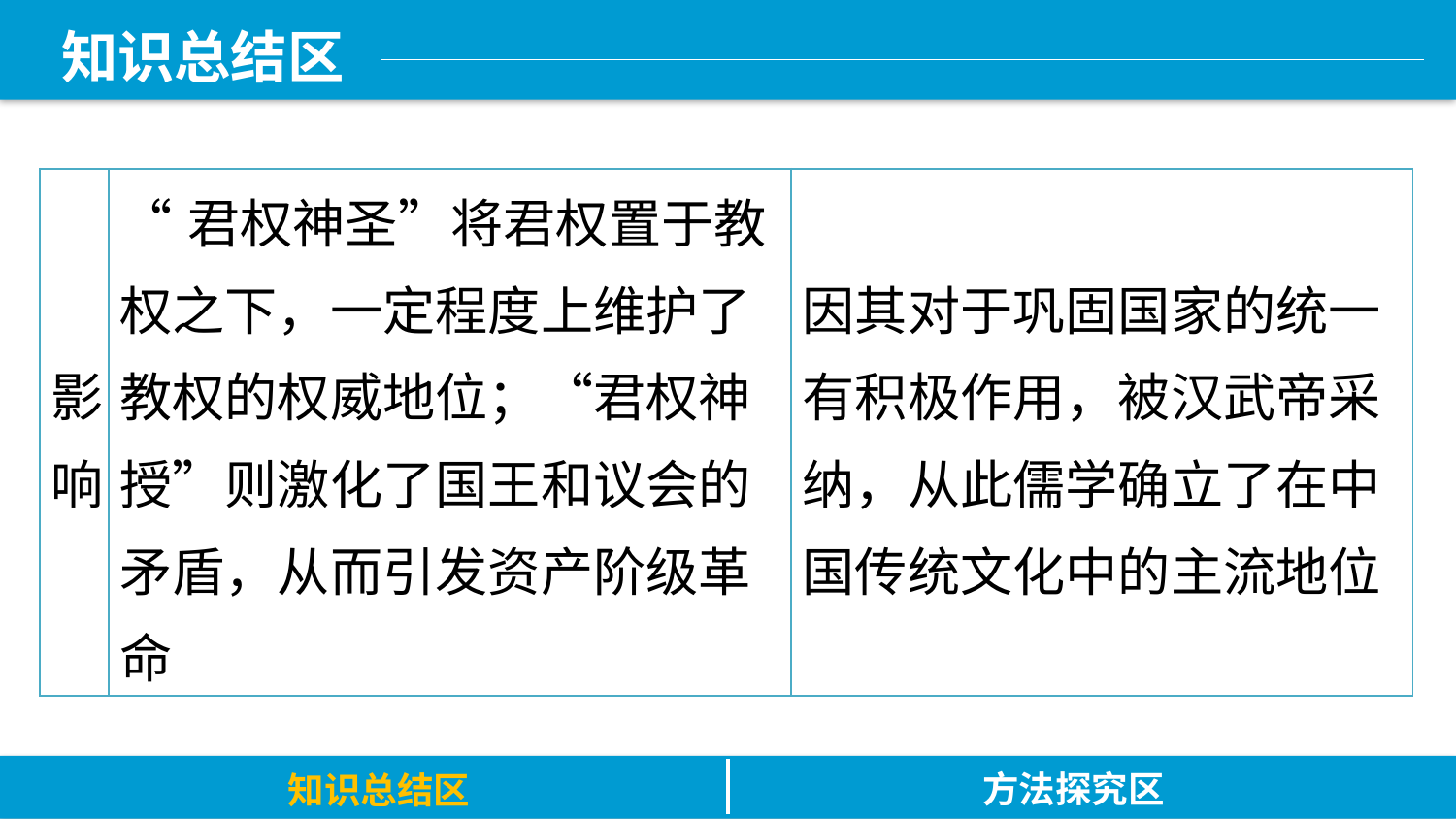

知识总结区
| 影响 | “君权神圣”将君权置于教权之下，一定程度上维护了教权的权威地位；“君权神授”则激化了国王和议会的矛盾，从而引发资产阶级革命 | 因其对于巩固国家的统一有积极作用，被汉武帝采纳，从此儒学确立了在中国传统文化中的主流地位 |
| --- | --- | --- |
方法探究区
知识总结区